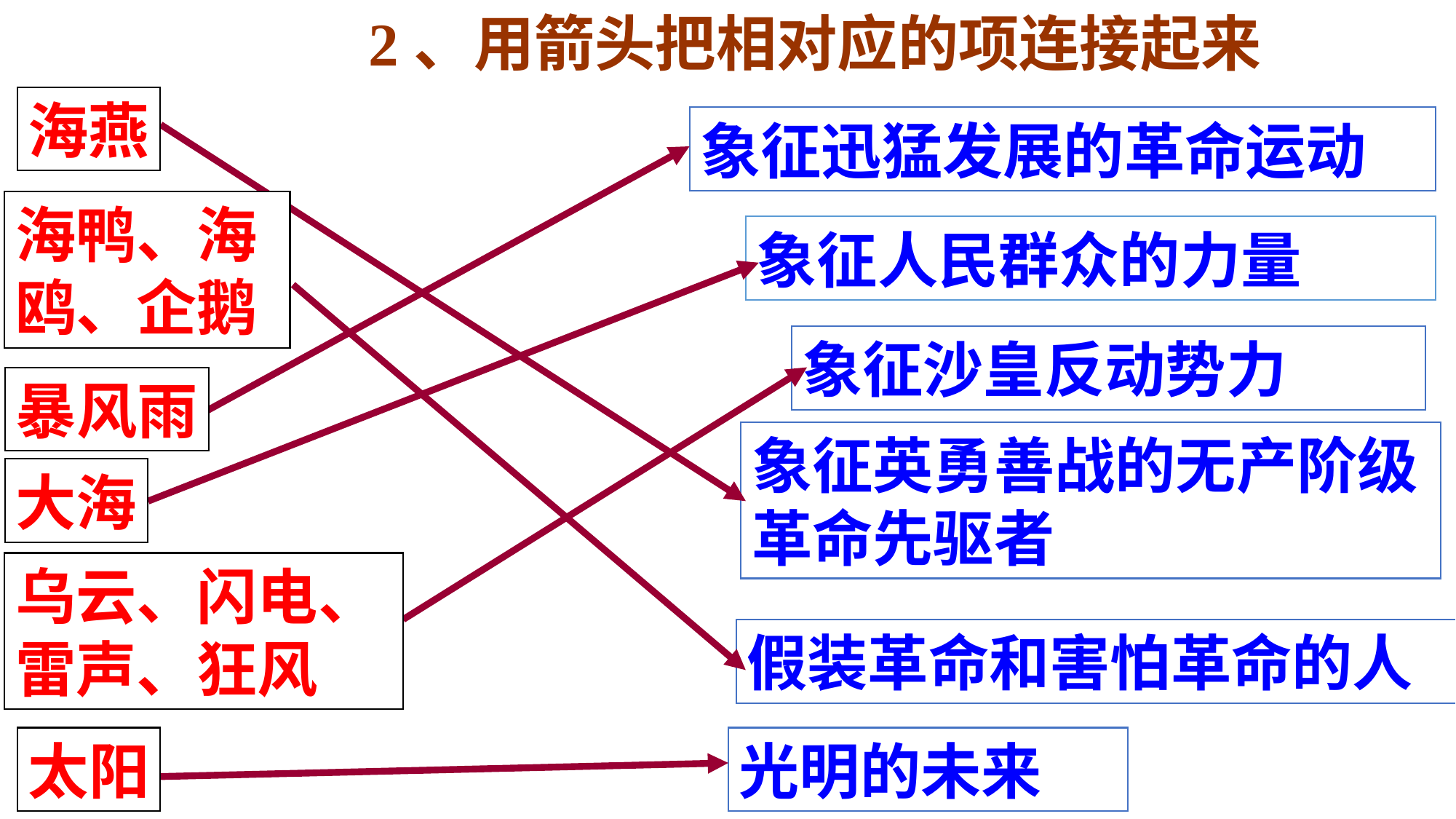

2、用箭头把相对应的项连接起来
海燕
象征迅猛发展的革命运动

海鸭、海鸥、企鹅
象征人民群众的力量

象征沙皇反动势力
暴风雨

象征英勇善战的无产阶级革命先驱者
大海
乌云、闪电、雷声、狂风
假装革命和害怕革命的人
太阳
光明的未来